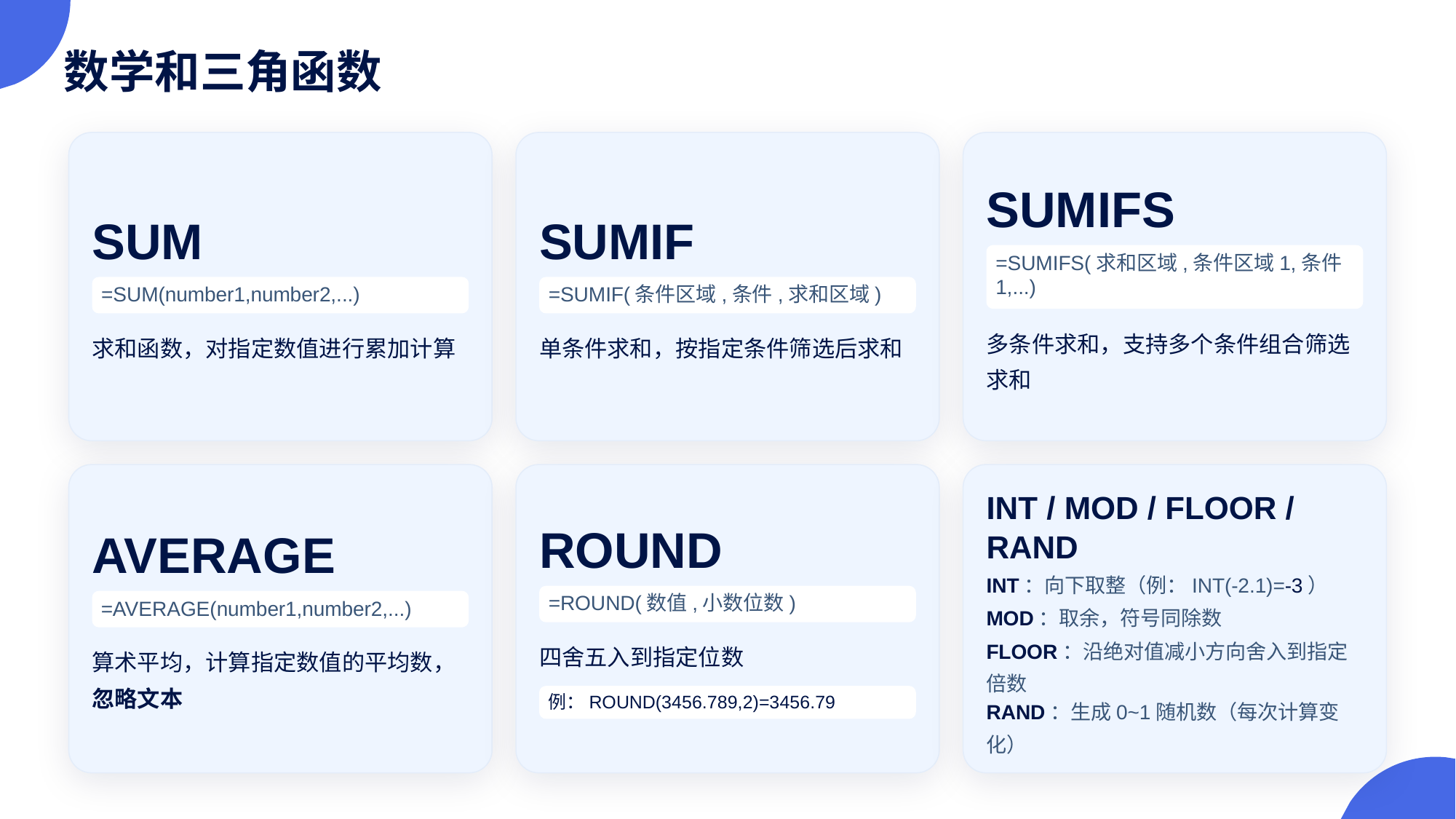

数学和三角函数

SUMIFS
SUM
SUMIF

=SUMIFS(求和区域,条件区域1,条件1,...)

=SUM(number1,number2,...)
=SUMIF(条件区域,条件,求和区域)
多条件求和，支持多个条件组合筛选求和
求和函数，对指定数值进行累加计算
单条件求和，按指定条件筛选后求和

INT / MOD / FLOOR / RAND
ROUND
AVERAGE
INT：向下取整（例：INT(-2.1)=-3）

=ROUND(数值,小数位数)

=AVERAGE(number1,number2,...)
MOD：取余，符号同除数
FLOOR：沿绝对值减小方向舍入到指定倍数
四舍五入到指定位数
算术平均，计算指定数值的平均数，
忽略文本

例：ROUND(3456.789,2)=3456.79
RAND：生成0~1随机数（每次计算变化）